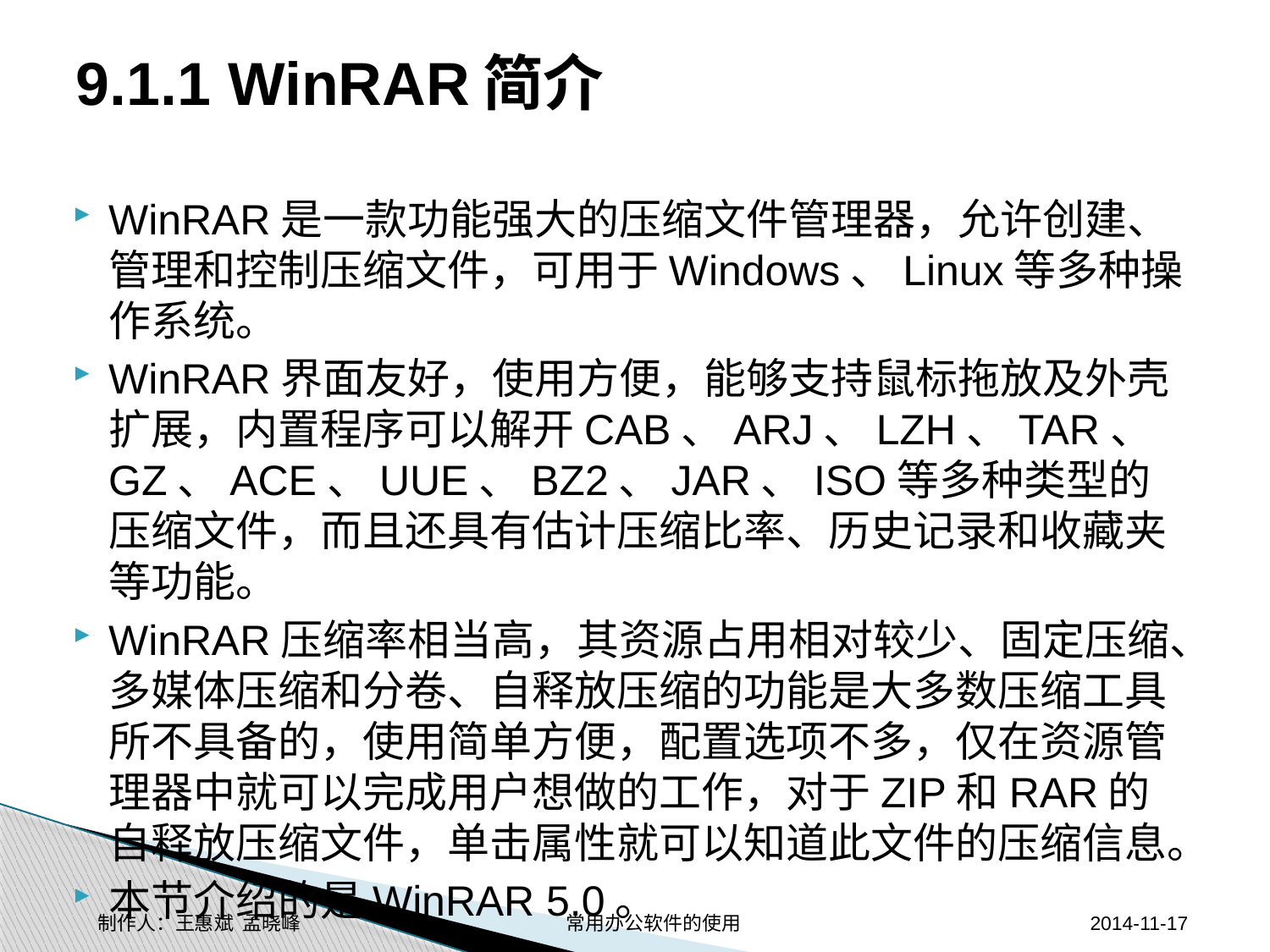

# 9.1.1 WinRAR简介
WinRAR是一款功能强大的压缩文件管理器，允许创建、管理和控制压缩文件，可用于Windows、Linux等多种操作系统。
WinRAR界面友好，使用方便，能够支持鼠标拖放及外壳扩展，内置程序可以解开CAB、ARJ、LZH、TAR、GZ、ACE、UUE、BZ2、JAR、ISO等多种类型的压缩文件，而且还具有估计压缩比率、历史记录和收藏夹等功能。
WinRAR压缩率相当高，其资源占用相对较少、固定压缩、多媒体压缩和分卷、自释放压缩的功能是大多数压缩工具所不具备的，使用简单方便，配置选项不多，仅在资源管理器中就可以完成用户想做的工作，对于ZIP和RAR的自释放压缩文件，单击属性就可以知道此文件的压缩信息。
本节介绍的是WinRAR 5.0。

制作人：王惠斌  孟晓峰                                                            常用办公软件的使用
2014-11-17